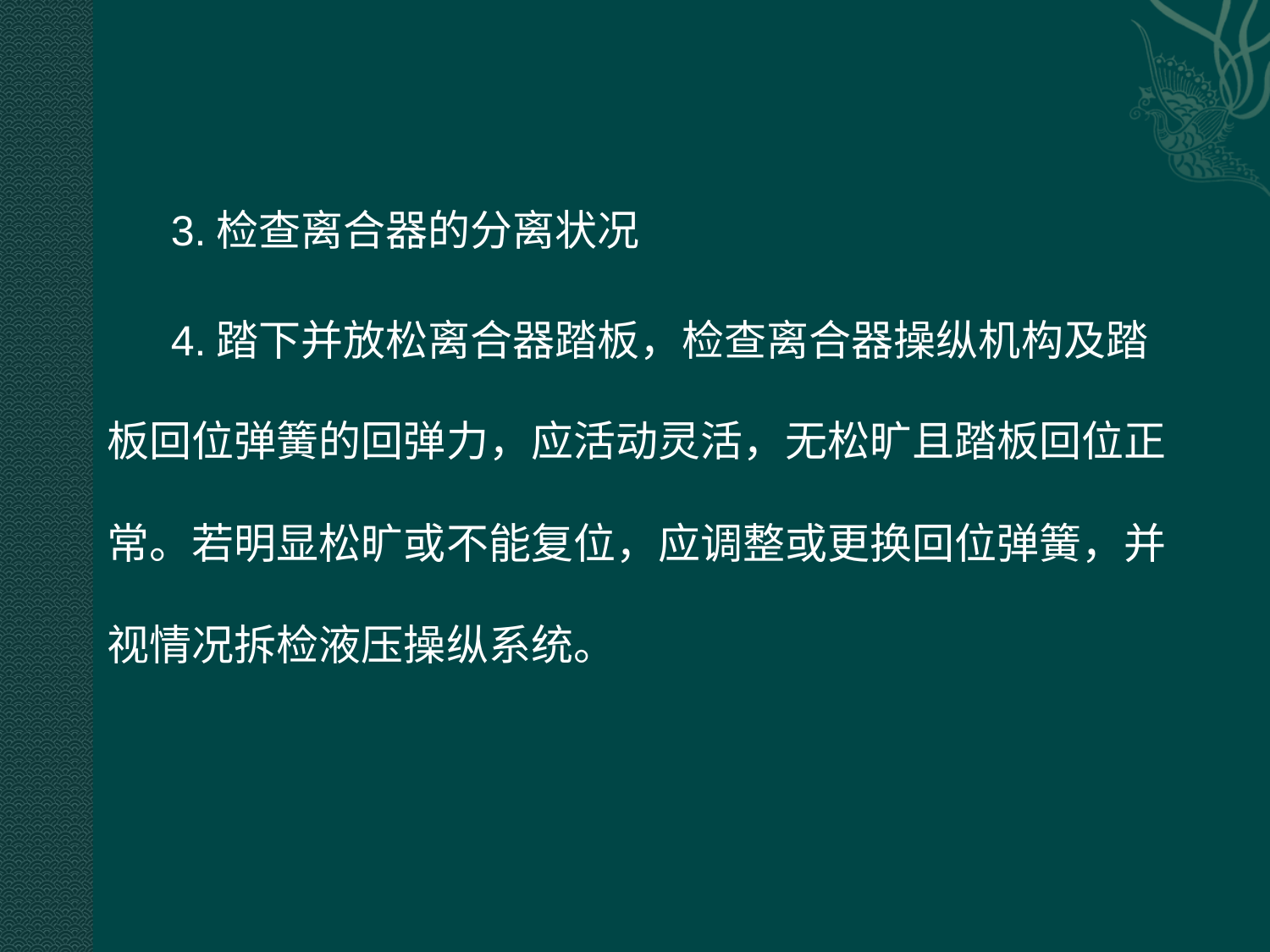

3.检查离合器的分离状况
4.踏下并放松离合器踏板，检查离合器操纵机构及踏板回位弹簧的回弹力，应活动灵活，无松旷且踏板回位正常。若明显松旷或不能复位，应调整或更换回位弹簧，并视情况拆检液压操纵系统。